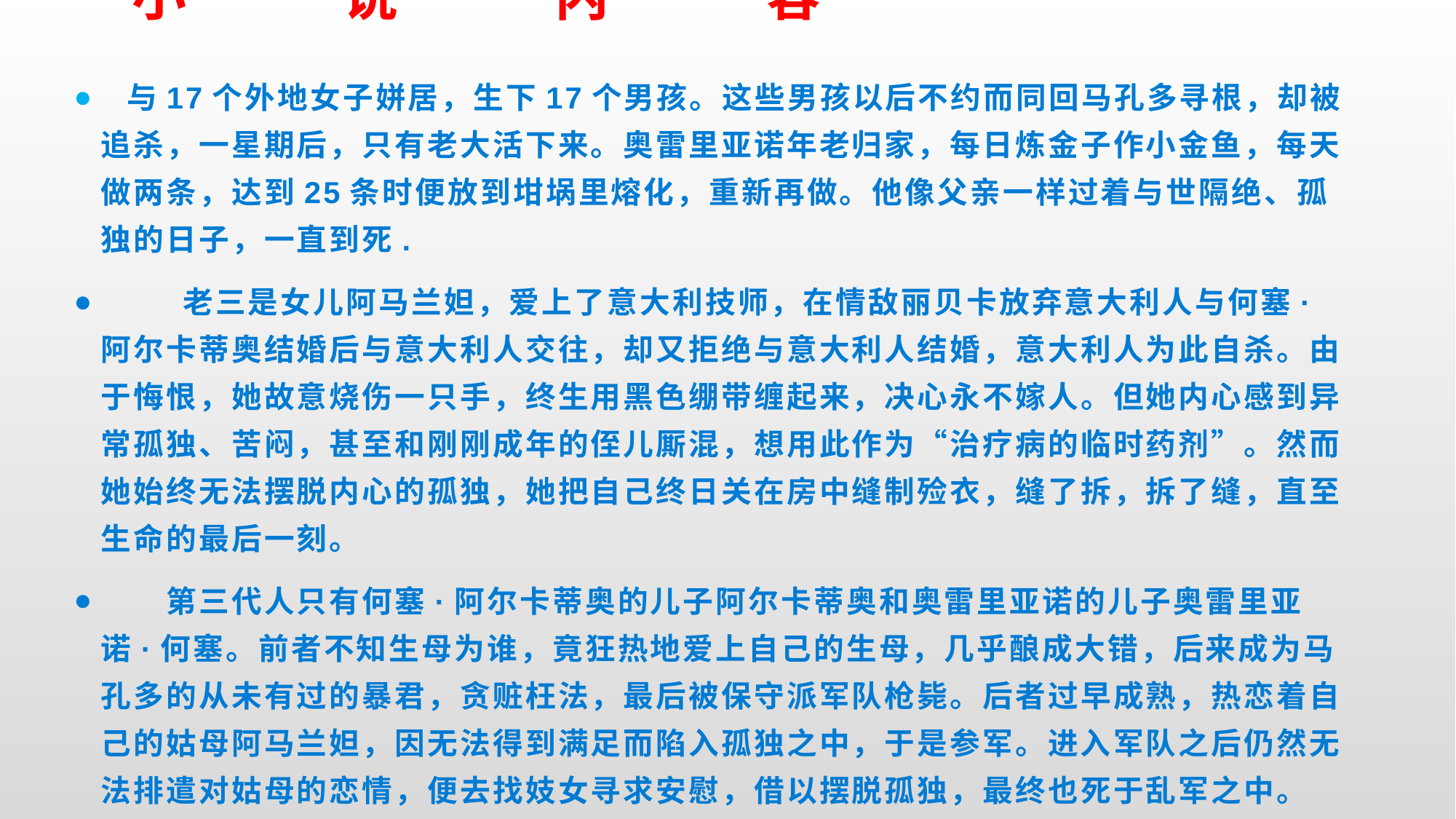

# 小         说         内         容
  与17个外地女子姘居，生下17个男孩。这些男孩以后不约而同回马孔多寻根，却被追杀，一星期后，只有老大活下来。奥雷里亚诺年老归家，每日炼金子作小金鱼，每天做两条，达到25条时便放到坩埚里熔化，重新再做。他像父亲一样过着与世隔绝、孤独的日子，一直到死.
 　　老三是女儿阿马兰妲，爱上了意大利技师，在情敌丽贝卡放弃意大利人与何塞·阿尔卡蒂奥结婚后与意大利人交往，却又拒绝与意大利人结婚，意大利人为此自杀。由于悔恨，她故意烧伤一只手，终生用黑色绷带缠起来，决心永不嫁人。但她内心感到异常孤独、苦闷，甚至和刚刚成年的侄儿厮混，想用此作为“治疗病的临时药剂”。然而她始终无法摆脱内心的孤独，她把自己终日关在房中缝制殓衣，缝了拆，拆了缝，直至生命的最后一刻。
　　第三代人只有何塞·阿尔卡蒂奥的儿子阿尔卡蒂奥和奥雷里亚诺的儿子奥雷里亚诺·何塞。前者不知生母为谁，竟狂热地爱上自己的生母，几乎酿成大错，后来成为马孔多的从未有过的暴君，贪赃枉法，最后被保守派军队枪毙。后者过早成熟，热恋着自己的姑母阿马兰妲，因无法得到满足而陷入孤独之中，于是参军。进入军队之后仍然无法排遣对姑母的恋情，便去找妓女寻求安慰，借以摆脱孤独，最终也死于乱军之中。